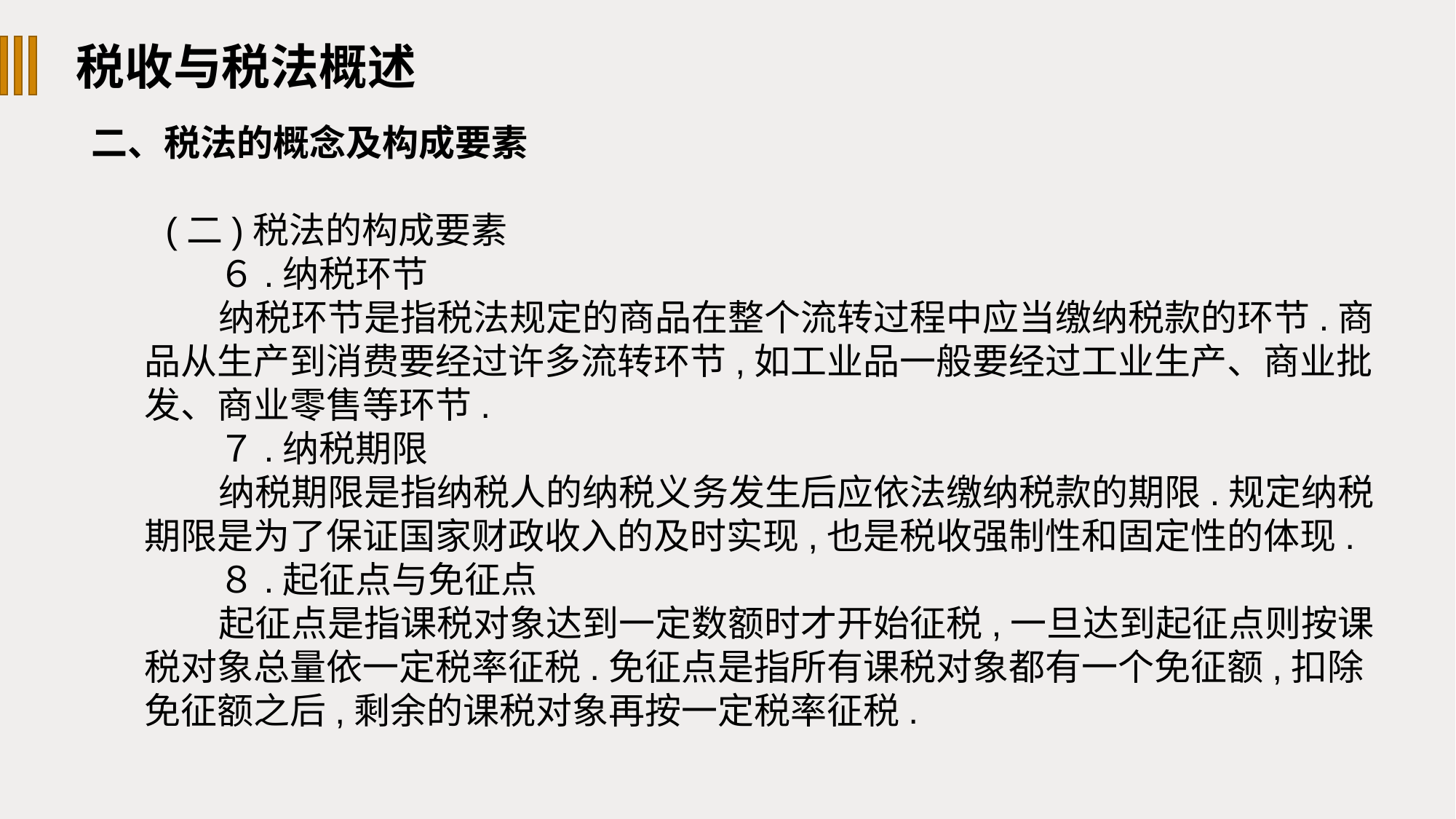

税收与税法概述

二、税法的概念及构成要素

(二)税法的构成要素
６.纳税环节
纳税环节是指税法规定的商品在整个流转过程中应当缴纳税款的环节.商品从生产到消费要经过许多流转环节,如工业品一般要经过工业生产、商业批发、商业零售等环节.
７.纳税期限
纳税期限是指纳税人的纳税义务发生后应依法缴纳税款的期限.规定纳税期限是为了保证国家财政收入的及时实现,也是税收强制性和固定性的体现.
８.起征点与免征点
起征点是指课税对象达到一定数额时才开始征税,一旦达到起征点则按课税对象总量依一定税率征税.免征点是指所有课税对象都有一个免征额,扣除免征额之后,剩余的课税对象再按一定税率征税.